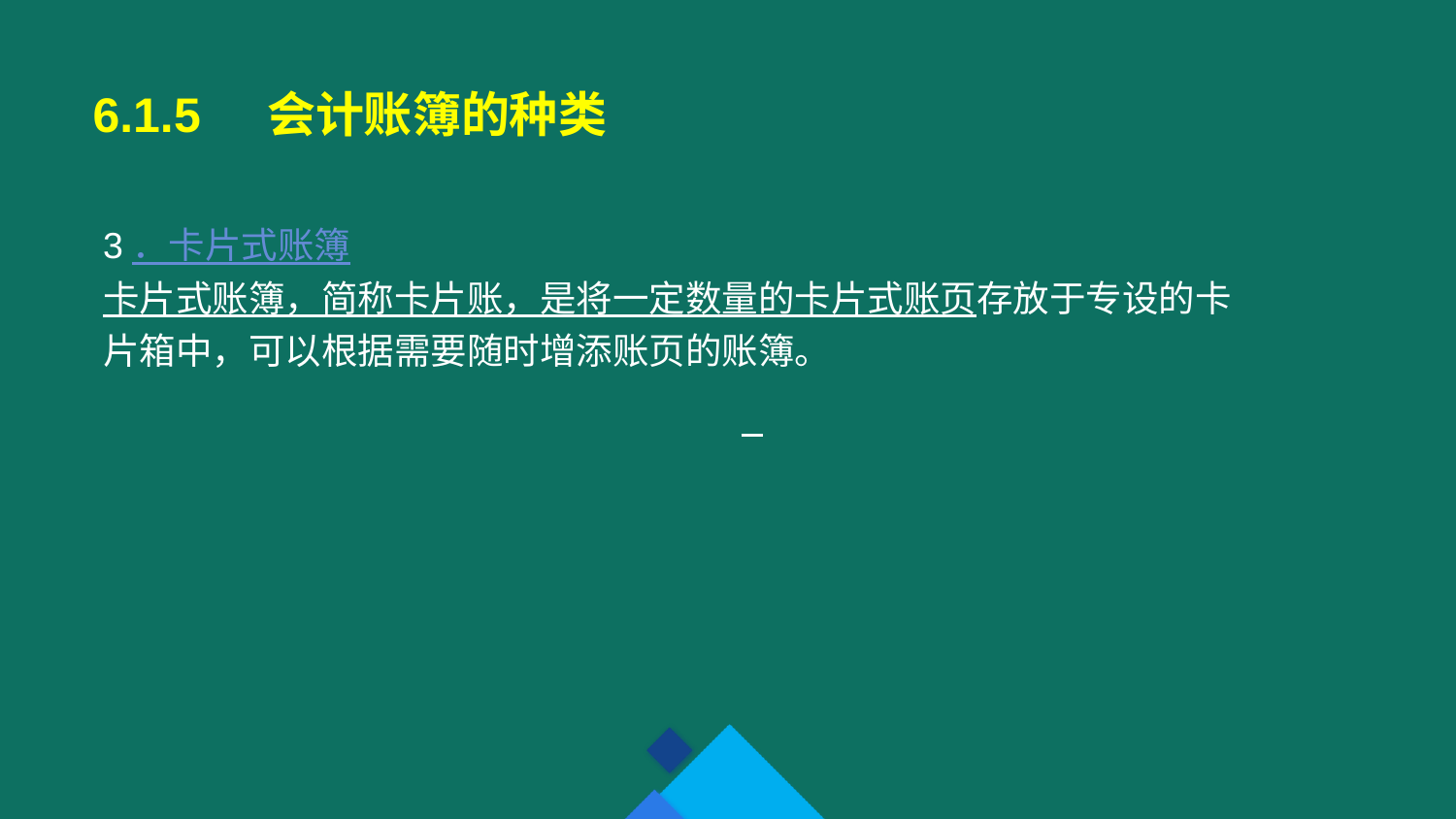

6.1.5    会计账簿的种类

3．卡片式账簿
卡片式账簿，简称卡片账，是将一定数量的卡片式账页存放于专设的卡片箱中，可以根据需要随时增添账页的账簿。